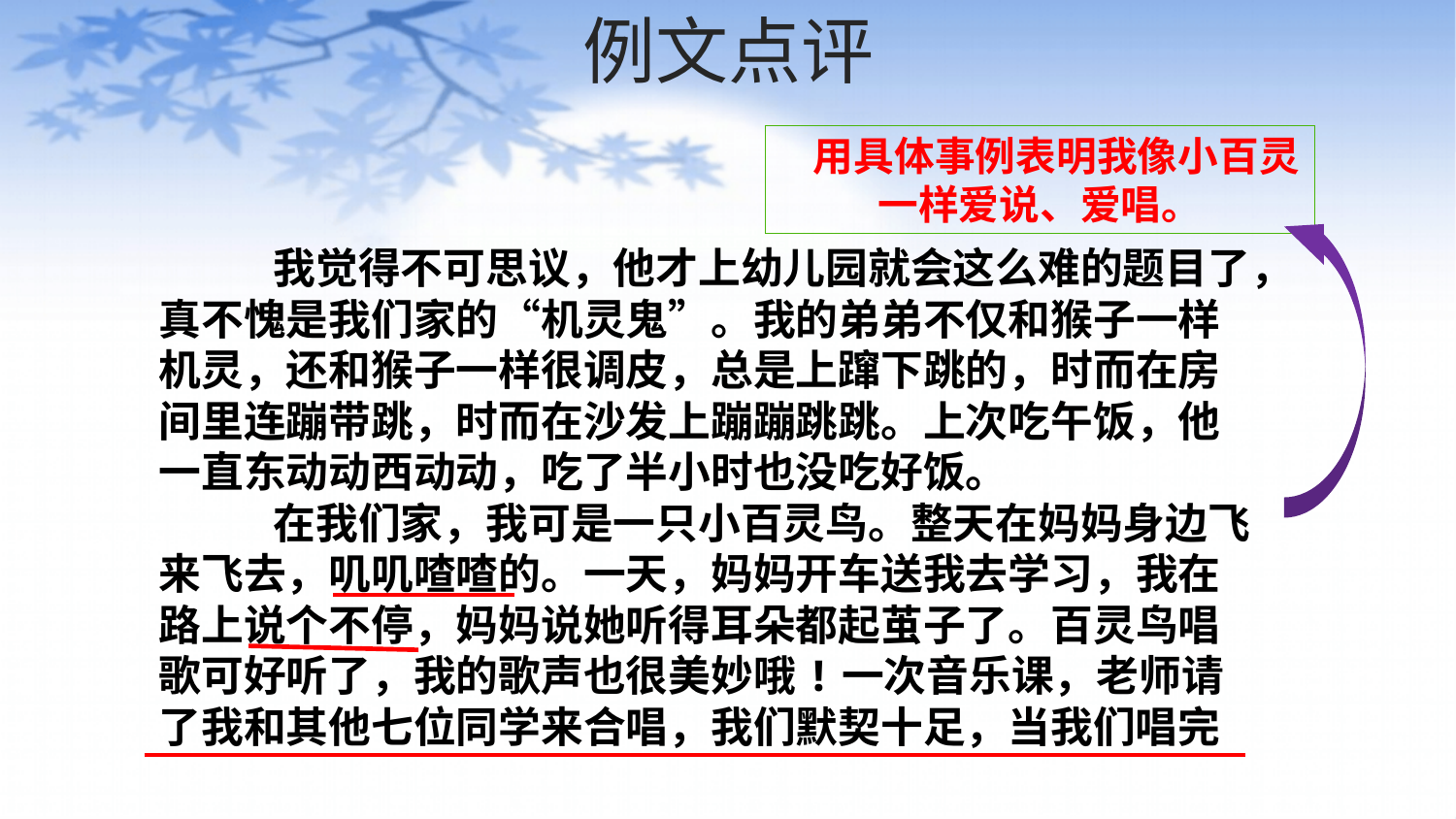

# 例文点评
    用具体事例表明我像小百灵一样爱说、爱唱。
我觉得不可思议，他才上幼儿园就会这么难的题目了，真不愧是我们家的“机灵鬼”。我的弟弟不仅和猴子一样机灵，还和猴子一样很调皮，总是上蹿下跳的，时而在房间里连蹦带跳，时而在沙发上蹦蹦跳跳。上次吃午饭，他一直东动动西动动，吃了半小时也没吃好饭。
在我们家，我可是一只小百灵鸟。整天在妈妈身边飞来飞去，叽叽喳喳的。一天，妈妈开车送我去学习，我在路上说个不停，妈妈说她听得耳朵都起茧子了。百灵鸟唱歌可好听了，我的歌声也很美妙哦!一次音乐课，老师请了我和其他七位同学来合唱，我们默契十足，当我们唱完